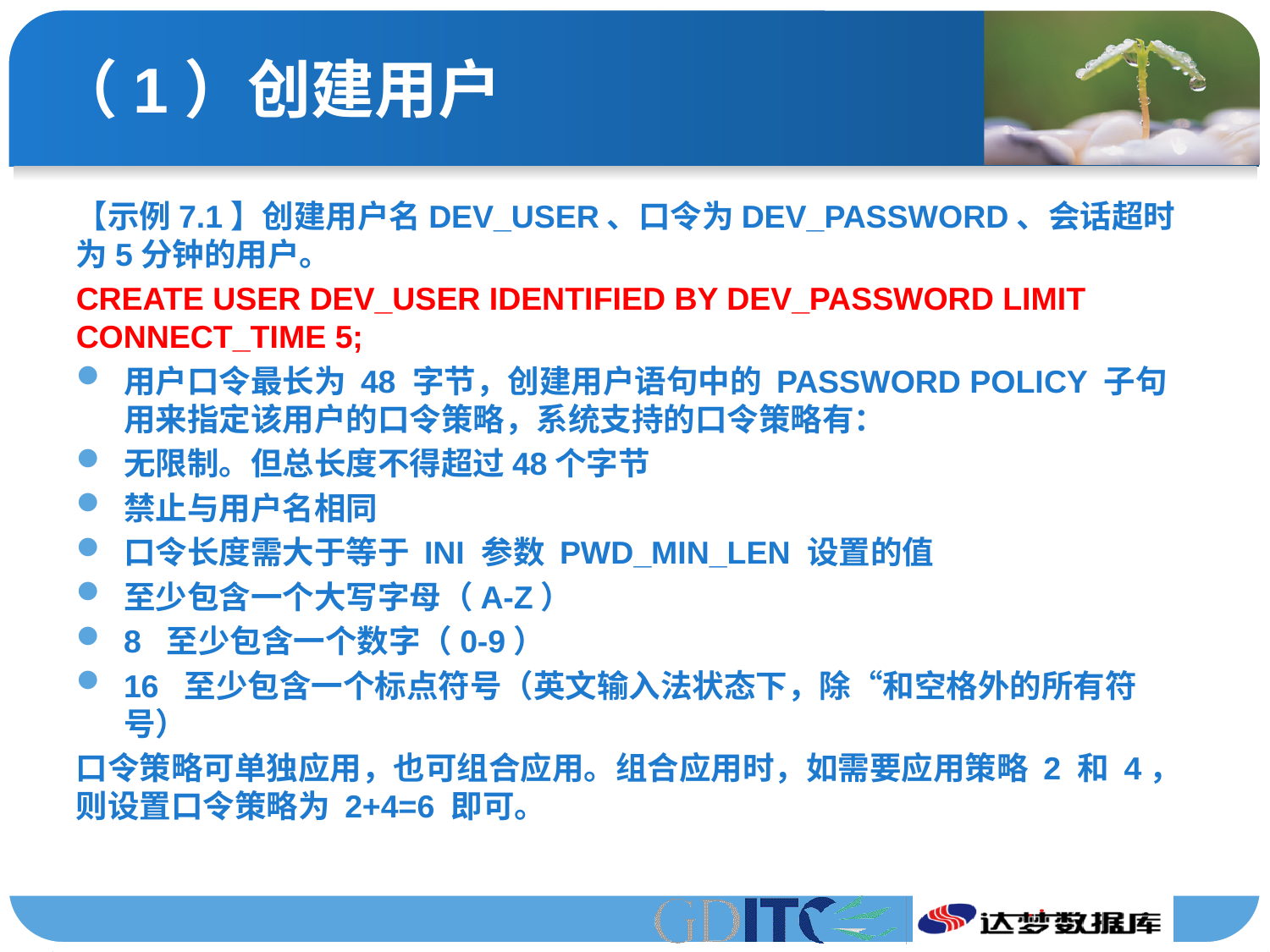

# （1）创建用户
【示例7.1】创建用户名DEV_USER、口令为DEV_PASSWORD、会话超时为5分钟的用户。
CREATE USER DEV_USER IDENTIFIED BY DEV_PASSWORD LIMIT CONNECT_TIME 5;
用户口令最长为 48 字节，创建用户语句中的 PASSWORD POLICY 子句用来指定该用户的口令策略，系统支持的口令策略有：
无限制。但总长度不得超过48个字节
禁止与用户名相同
口令长度需大于等于 INI 参数 PWD_MIN_LEN 设置的值
至少包含一个大写字母（A-Z）
8  至少包含一个数字（0-9）
16  至少包含一个标点符号（英文输入法状态下，除“和空格外的所有符号）
口令策略可单独应用，也可组合应用。组合应用时，如需要应用策略 2 和 4，则设置口令策略为 2+4=6 即可。